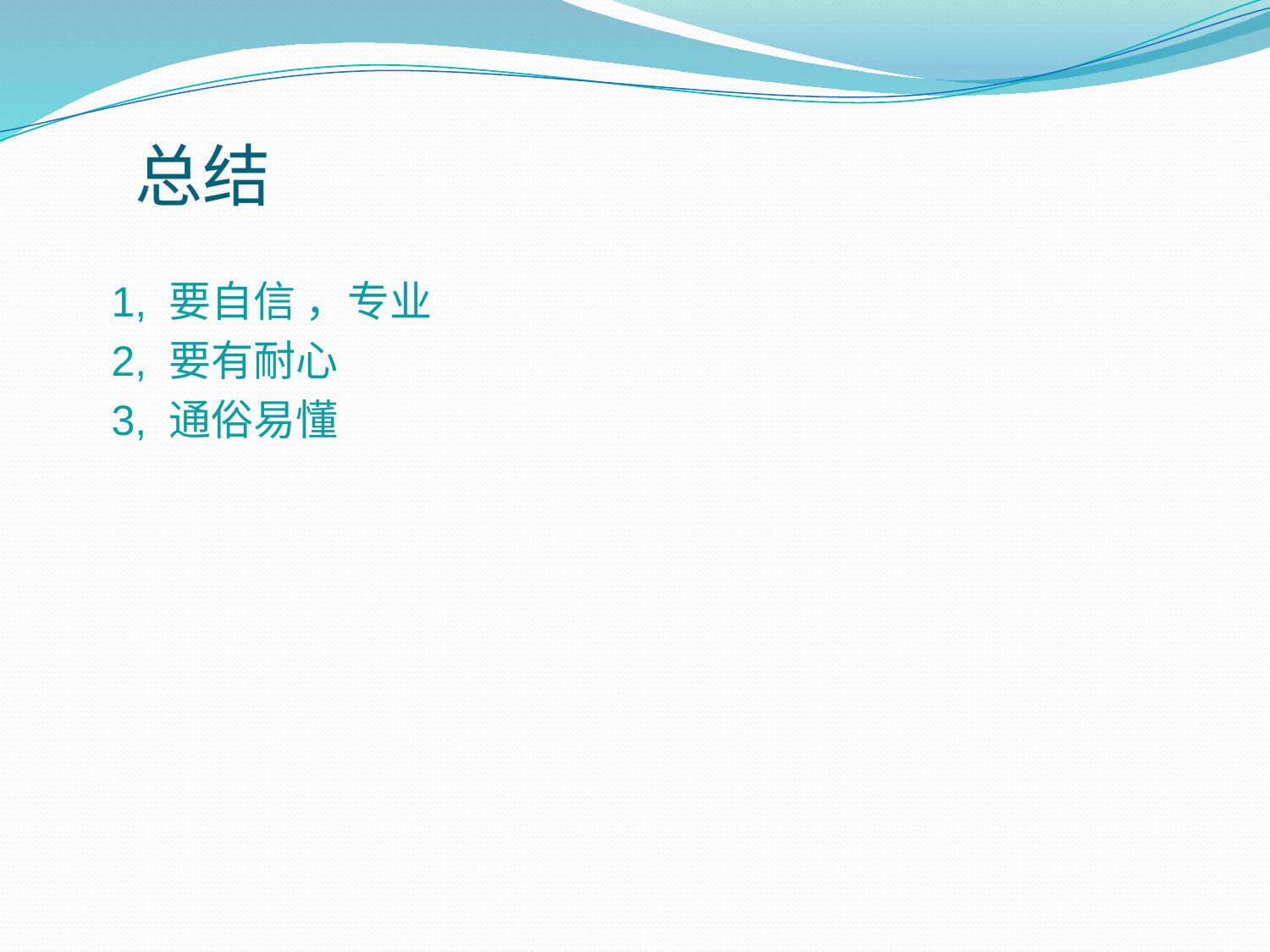

# 总结
   1, 要自信 ，专业
   2, 要有耐心
   3, 通俗易懂